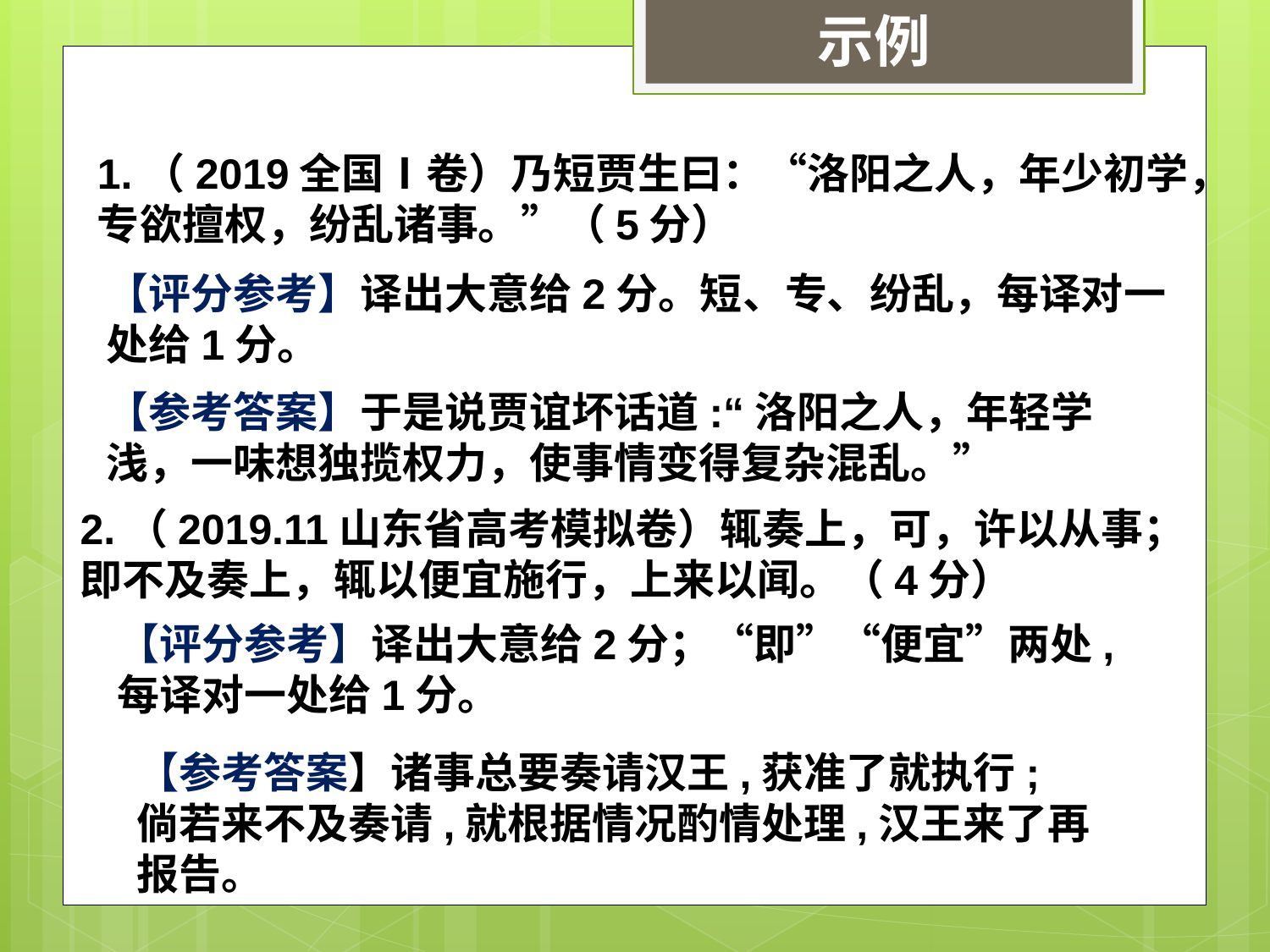

示例
1.（2019全国Ⅰ卷）乃短贾生曰：“洛阳之人，年少初学，专欲擅权，纷乱诸事。”（5分）
【评分参考】译出大意给2分。短、专、纷乱，每译对一处给1分。
【参考答案】于是说贾谊坏话道:“洛阳之人，年轻学浅，一味想独揽权力，使事情变得复杂混乱。”
2.（2019.11山东省高考模拟卷）辄奏上，可，许以从事；即不及奏上，辄以便宜施行，上来以闻。（4分）
【评分参考】译出大意给2分；“即”“便宜”两处,每译对一处给1分。
【参考答案】诸事总要奏请汉王,获准了就执行;倘若来不及奏请,就根据情况酌情处理,汉王来了再报告。